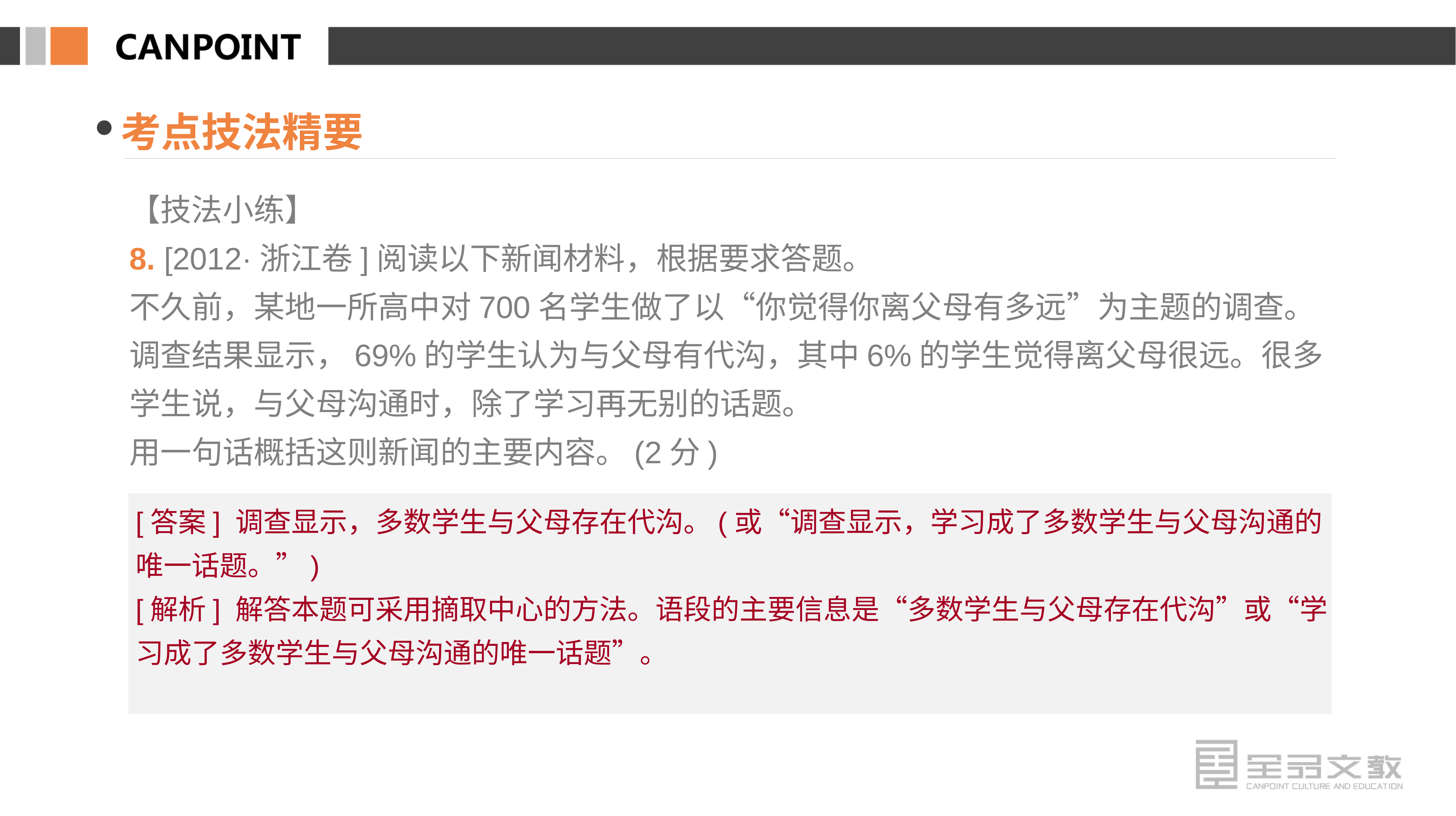

考点技法精要

【技法小练】
8. [2012·浙江卷]阅读以下新闻材料，根据要求答题。
不久前，某地一所高中对700名学生做了以“你觉得你离父母有多远”为主题的调查。调查结果显示，69%的学生认为与父母有代沟，其中6%的学生觉得离父母很远。很多学生说，与父母沟通时，除了学习再无别的话题。
用一句话概括这则新闻的主要内容。(2分)
[答案] 调查显示，多数学生与父母存在代沟。(或“调查显示，学习成了多数学生与父母沟通的唯一话题。”)
[解析] 解答本题可采用摘取中心的方法。语段的主要信息是“多数学生与父母存在代沟”或“学习成了多数学生与父母沟通的唯一话题”。